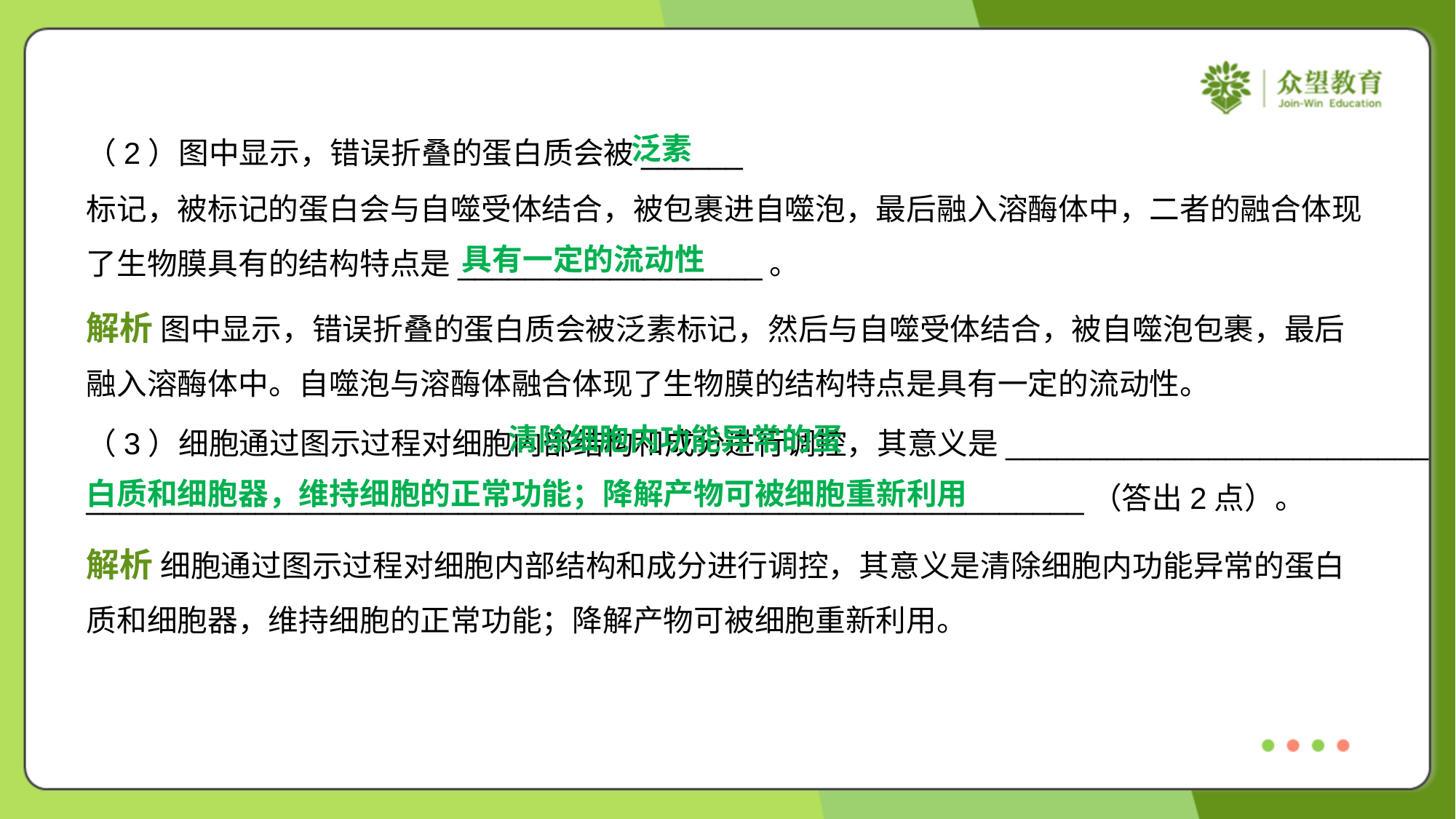

泛素
（2）图中显示，错误折叠的蛋白质会被______
标记，被标记的蛋白会与自噬受体结合，被包裹进自噬泡，最后融入溶酶体中，二者的融合体现
了生物膜具有的结构特点是__________________。
具有一定的流动性
解析 图中显示，错误折叠的蛋白质会被泛素标记，然后与自噬受体结合，被自噬泡包裹，最后
融入溶酶体中。自噬泡与溶酶体融合体现了生物膜的结构特点是具有一定的流动性。
                                                            清除细胞内功能异常的蛋
白质和细胞器，维持细胞的正常功能；降解产物可被细胞重新利用
（3）细胞通过图示过程对细胞内部结构和成分进行调控，其意义是_________________________
___________________________________________________________（答出2点）。
解析 细胞通过图示过程对细胞内部结构和成分进行调控，其意义是清除细胞内功能异常的蛋白
质和细胞器，维持细胞的正常功能；降解产物可被细胞重新利用。